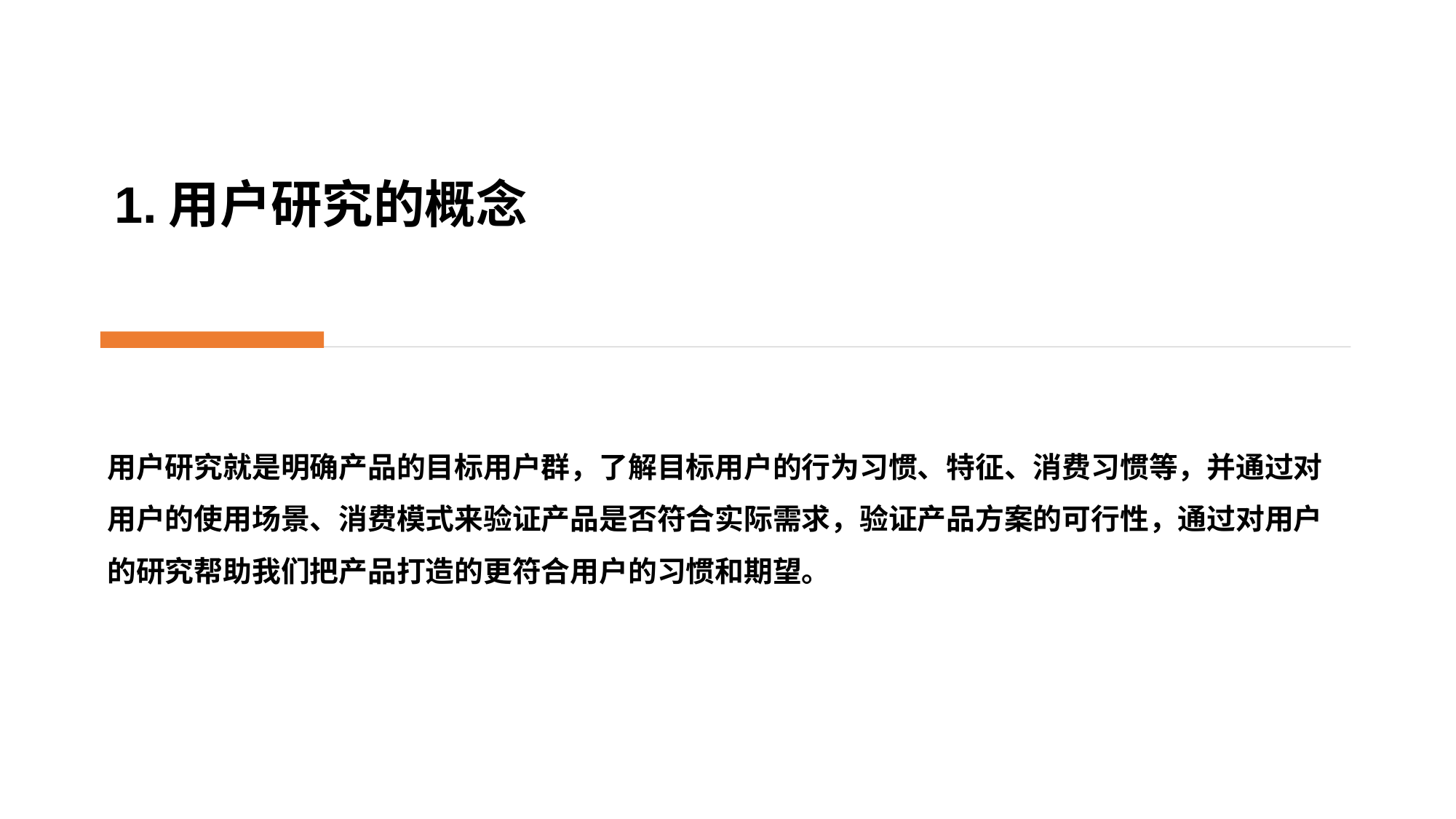

1.用户研究的概念

用户研究就是明确产品的目标用户群，了解目标用户的行为习惯、特征、消费习惯等，并通过对用户的使用场景、消费模式来验证产品是否符合实际需求，验证产品方案的可行性，通过对用户的研究帮助我们把产品打造的更符合用户的习惯和期望。